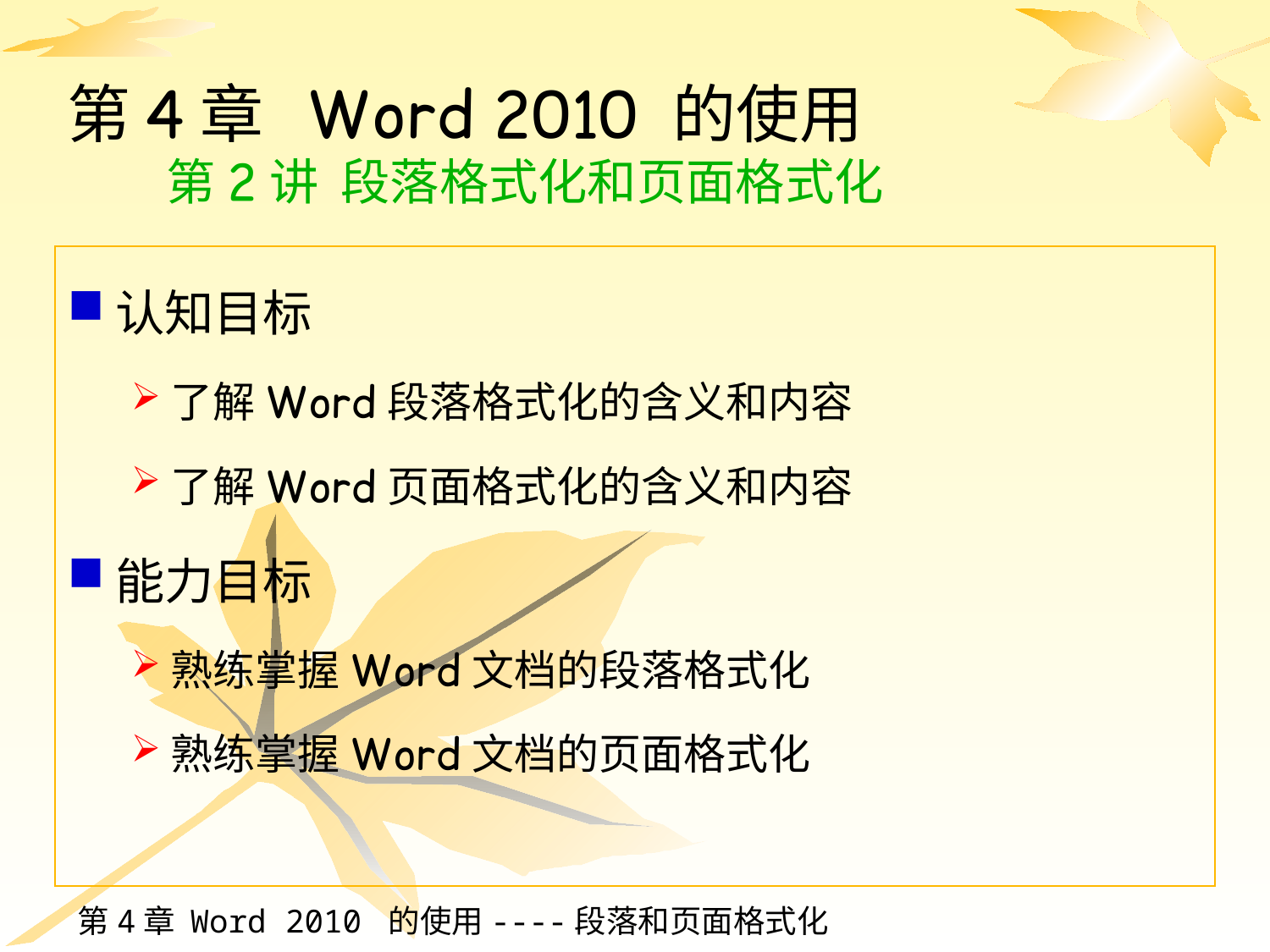

# 第4章  Word 2010 的使用 第2讲  段落格式化和页面格式化
认知目标
了解Word段落格式化的含义和内容
了解Word页面格式化的含义和内容
能力目标
熟练掌握Word文档的段落格式化
熟练掌握Word文档的页面格式化